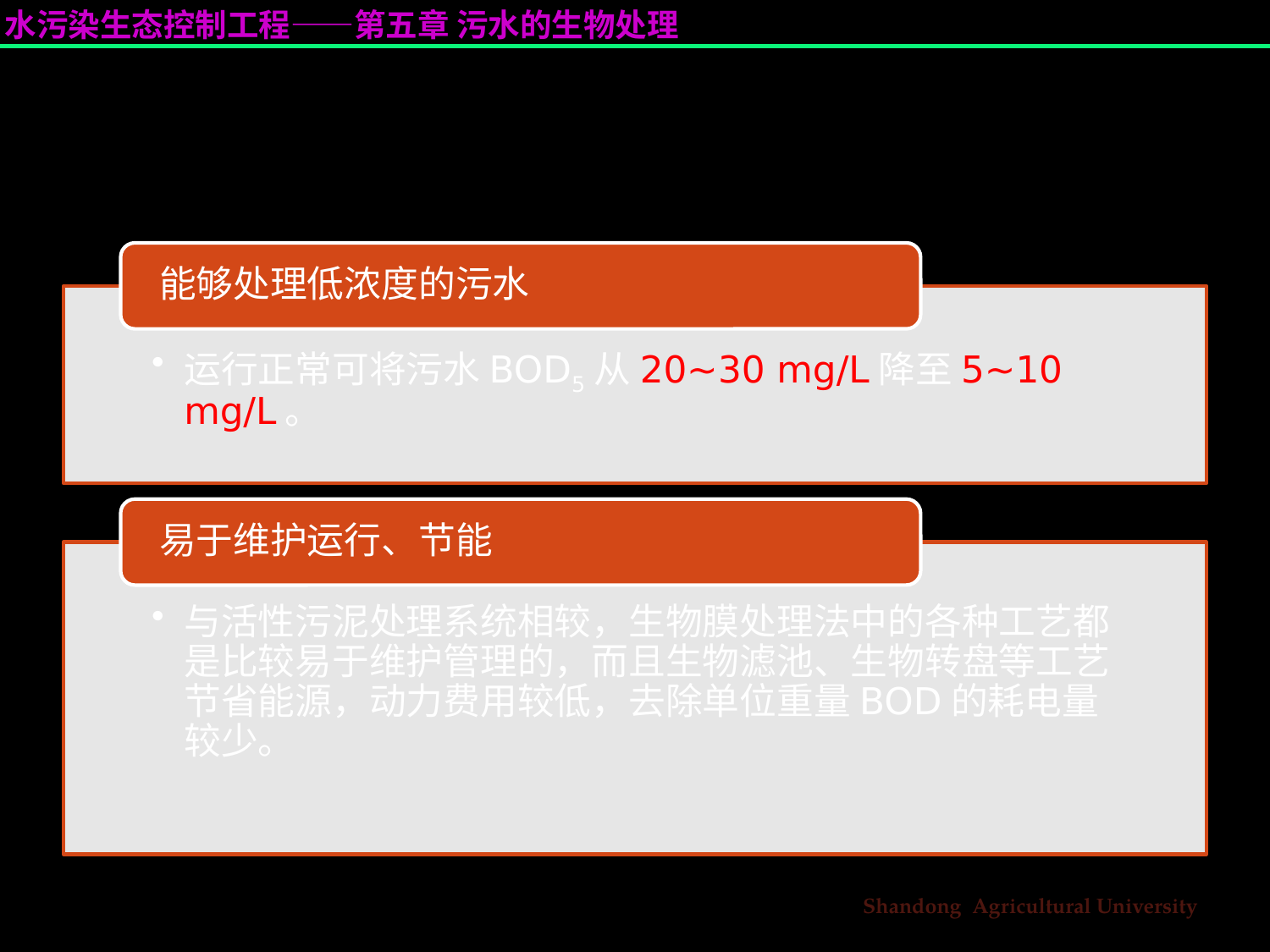

#
运行正常可将污水BOD5从20~30 mg/L降至5~10 mg/L。
能够处理低浓度的污水
与活性污泥处理系统相较，生物膜处理法中的各种工艺都是比较易于维护管理的，而且生物滤池、生物转盘等工艺节省能源，动力费用较低，去除单位重量BOD的耗电量较少。
易于维护运行、节能